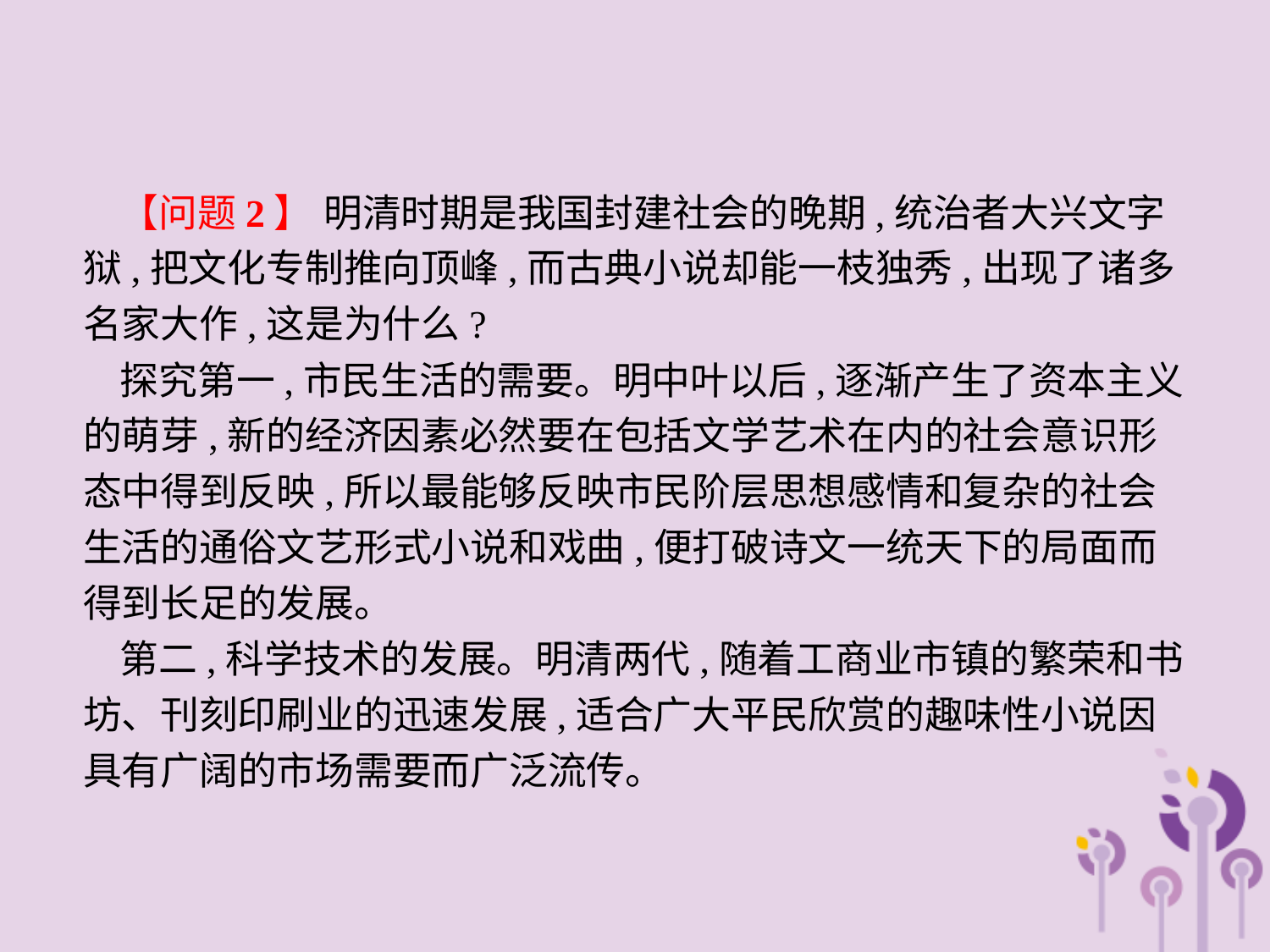

【问题2】 明清时期是我国封建社会的晚期,统治者大兴文字狱,把文化专制推向顶峰,而古典小说却能一枝独秀,出现了诸多名家大作,这是为什么?
探究第一,市民生活的需要。明中叶以后,逐渐产生了资本主义的萌芽,新的经济因素必然要在包括文学艺术在内的社会意识形态中得到反映,所以最能够反映市民阶层思想感情和复杂的社会生活的通俗文艺形式小说和戏曲,便打破诗文一统天下的局面而得到长足的发展。
第二,科学技术的发展。明清两代,随着工商业市镇的繁荣和书坊、刊刻印刷业的迅速发展,适合广大平民欣赏的趣味性小说因具有广阔的市场需要而广泛流传。